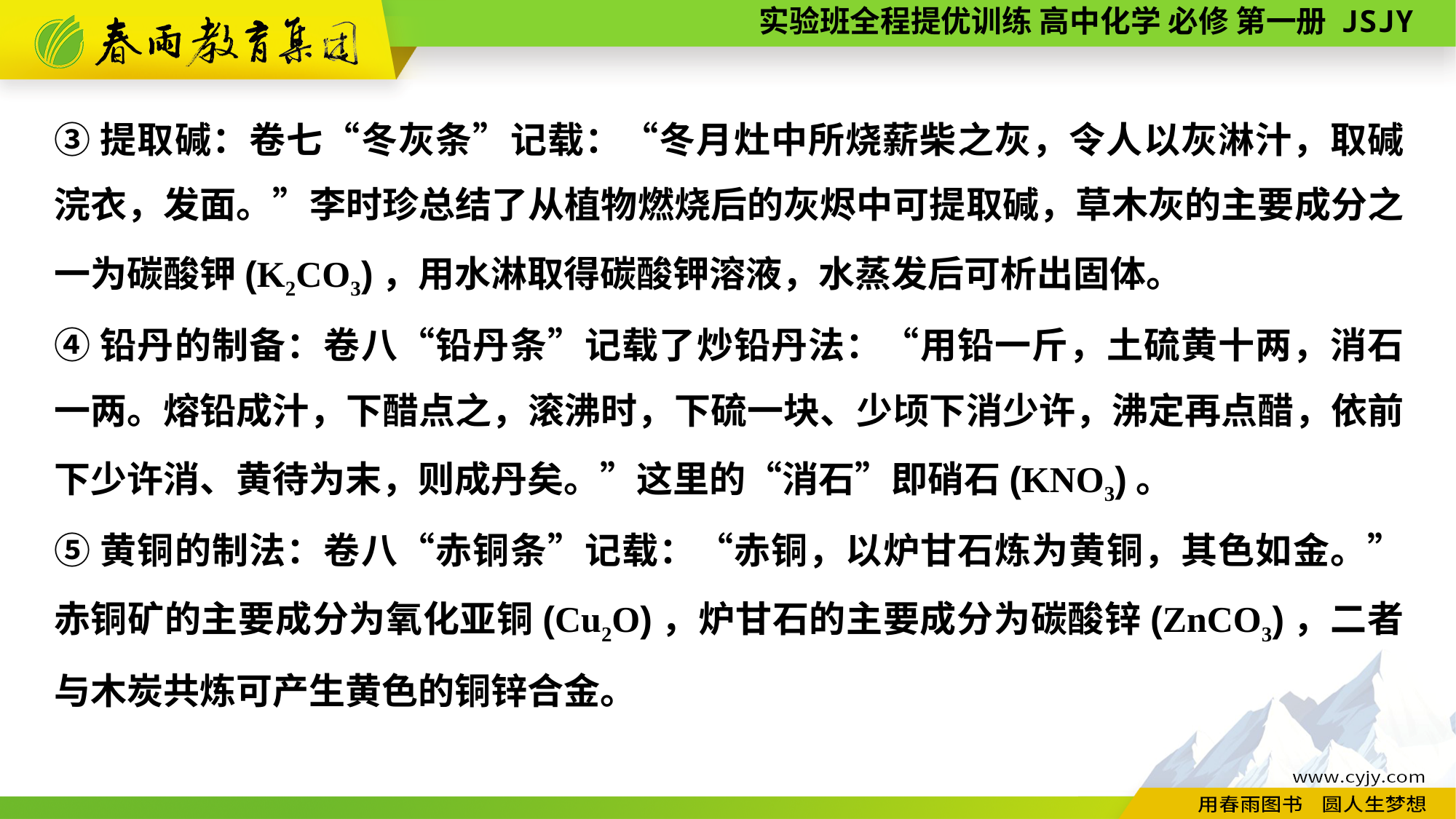

③提取碱：卷七“冬灰条”记载：“冬月灶中所烧薪柴之灰，令人以灰淋汁，取碱浣衣，发面。”李时珍总结了从植物燃烧后的灰烬中可提取碱，草木灰的主要成分之一为碳酸钾(K2CO3)，用水淋取得碳酸钾溶液，水蒸发后可析出固体。
④铅丹的制备：卷八“铅丹条”记载了炒铅丹法：“用铅一斤，土硫黄十两，消石一两。熔铅成汁，下醋点之，滚沸时，下硫一块、少顷下消少许，沸定再点醋，依前下少许消、黄待为末，则成丹矣。”这里的“消石”即硝石(KNO3)。
⑤黄铜的制法：卷八“赤铜条”记载：“赤铜，以炉甘石炼为黄铜，其色如金。”赤铜矿的主要成分为氧化亚铜(Cu2O)，炉甘石的主要成分为碳酸锌(ZnCO3)，二者与木炭共炼可产生黄色的铜锌合金。